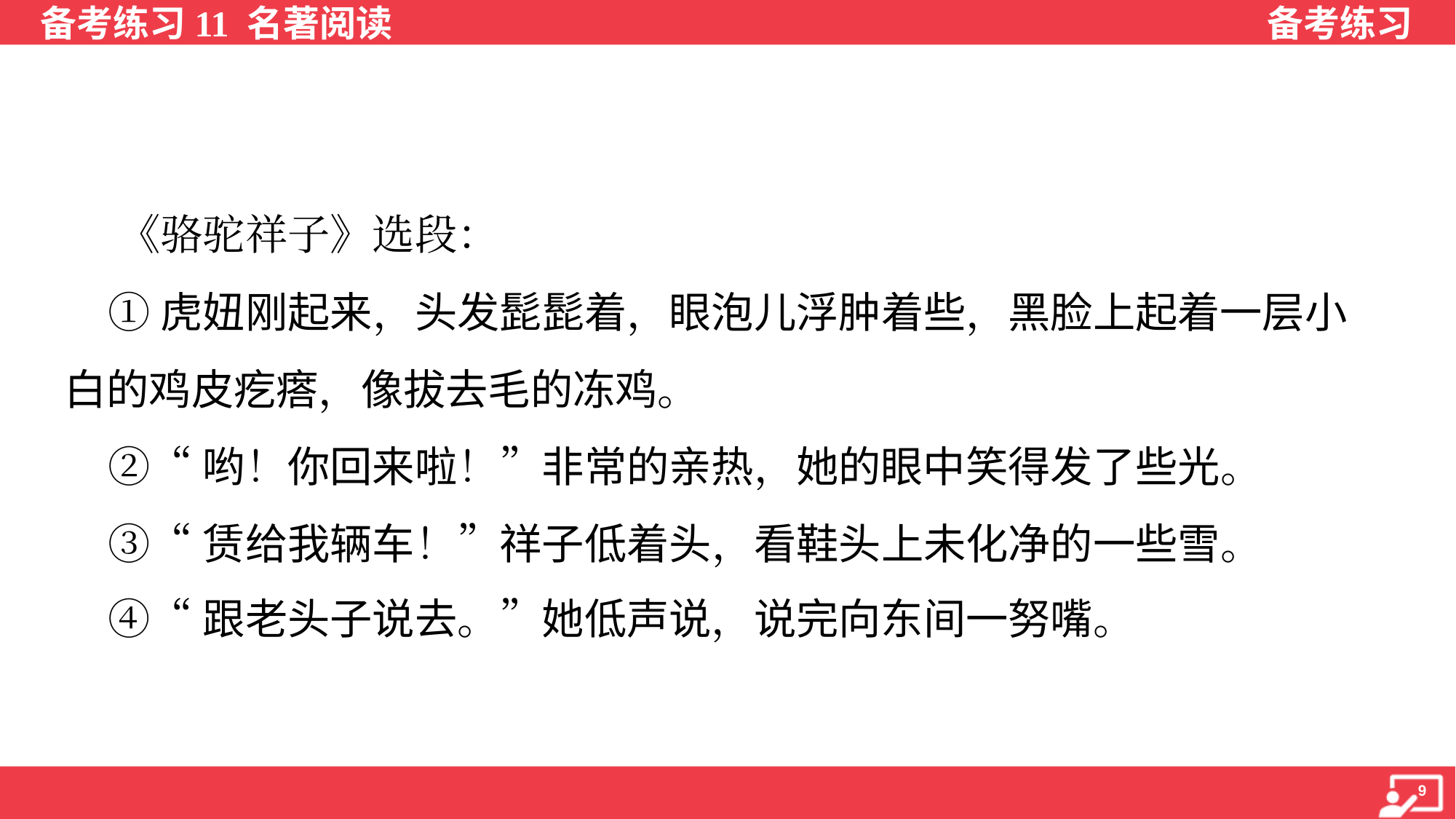

《骆驼祥子》选段：
    ①虎妞刚起来，头发髭髭着，眼泡儿浮肿着些，黑脸上起着一层小
白的鸡皮疙瘩，像拔去毛的冻鸡。
    ②“哟！你回来啦！”非常的亲热，她的眼中笑得发了些光。
    ③“赁给我辆车！”祥子低着头，看鞋头上未化净的一些雪。
    ④“跟老头子说去。”她低声说，说完向东间一努嘴。